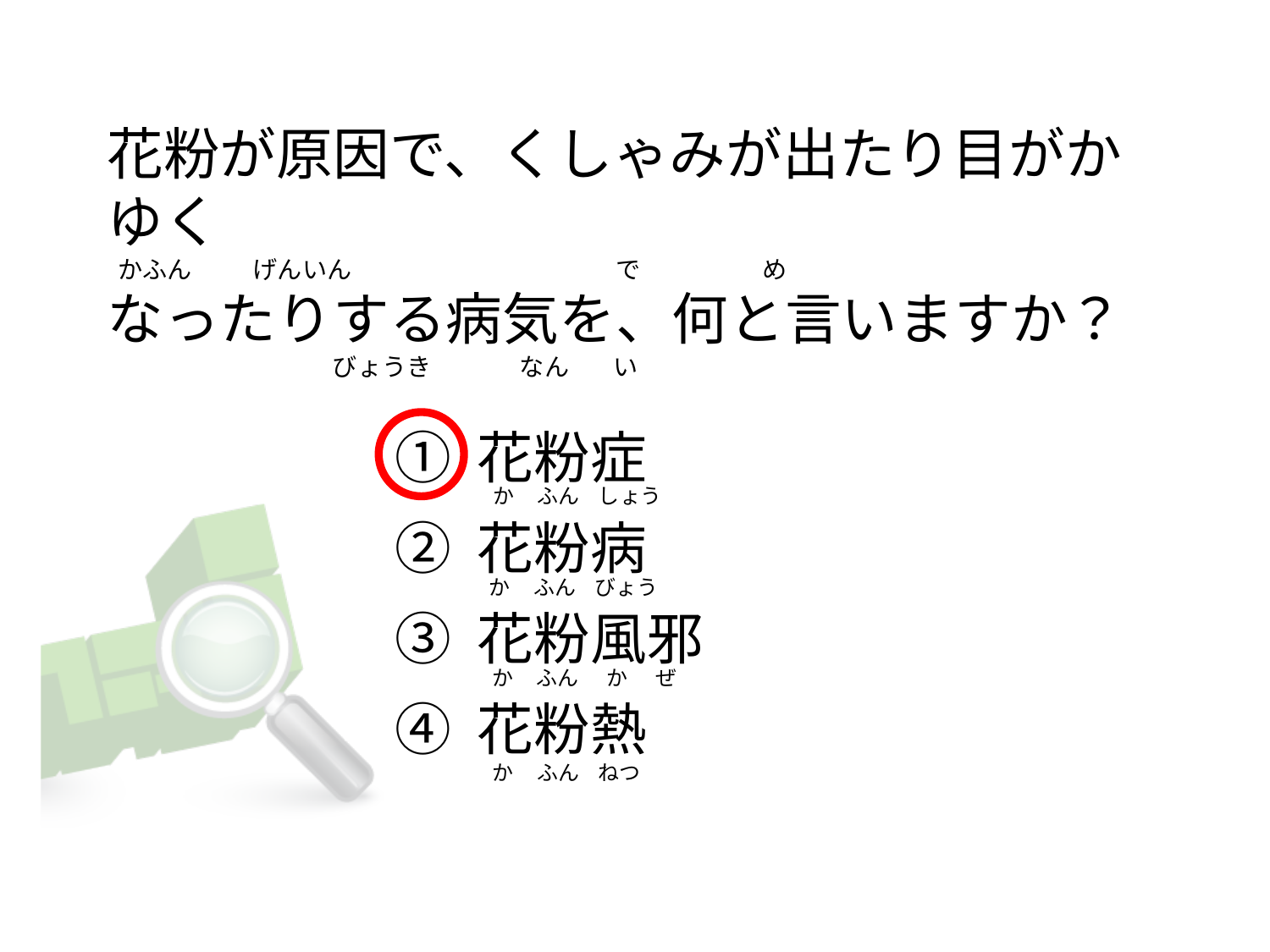

# 花粉が原因で、くしゃみが出たり目がかゆく   かふん           げんいん                                                で            　　 め なったりする病気を、何と言いますか？                                          びょうき                なん        い

① 花粉症
② 花粉病
③ 花粉風邪
④ 花粉熱
   か     ふん    しょう
   か     ふん    びょう
  か     ふん      か      ぜ
    か     ふん    ねつ